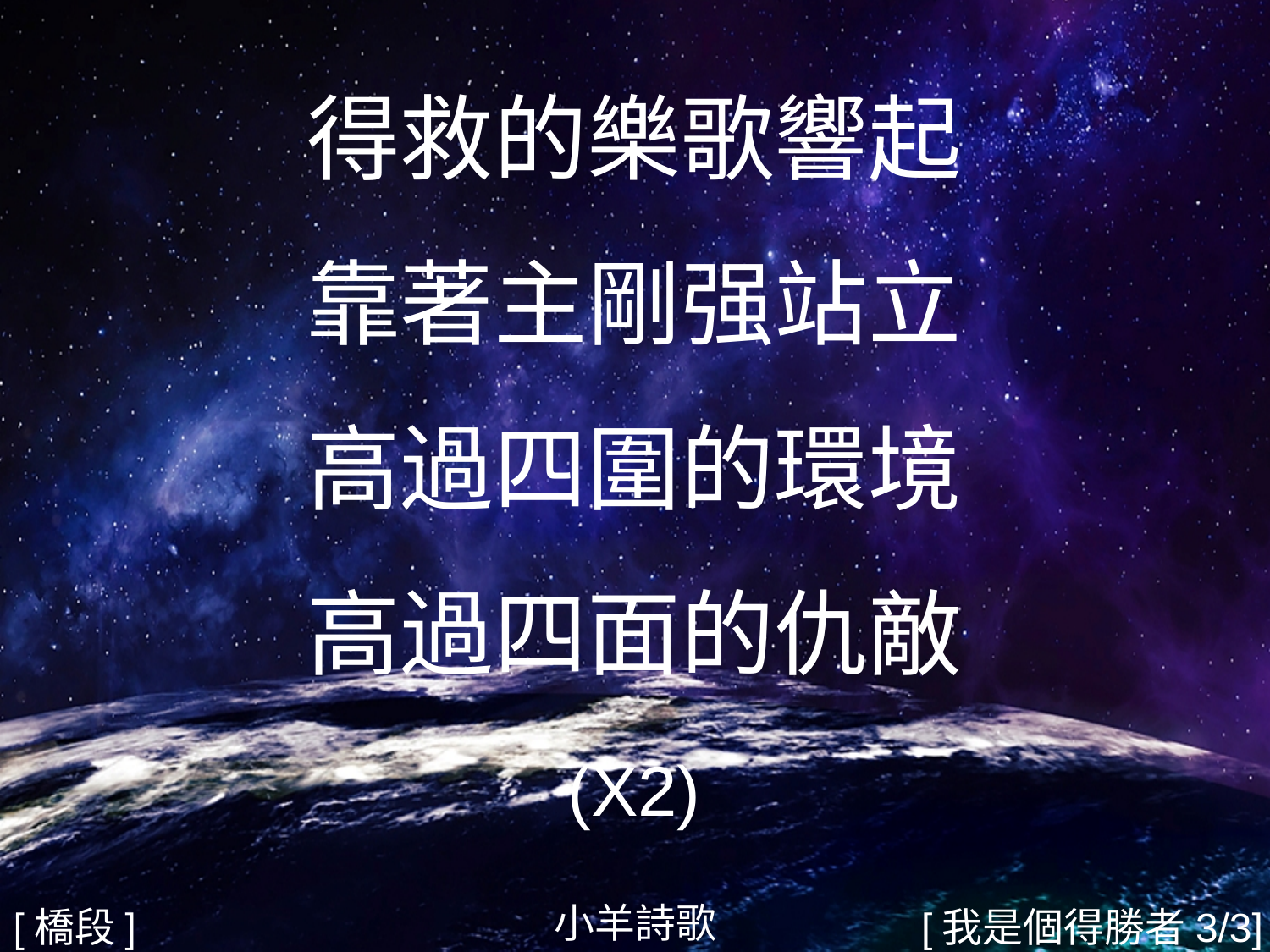

得救的樂歌響起

靠著主剛强站立

高過四圍的環境

高過四面的仇敵

(X2)
#

小羊詩歌
[橋段]
[我是個得勝者3/3]